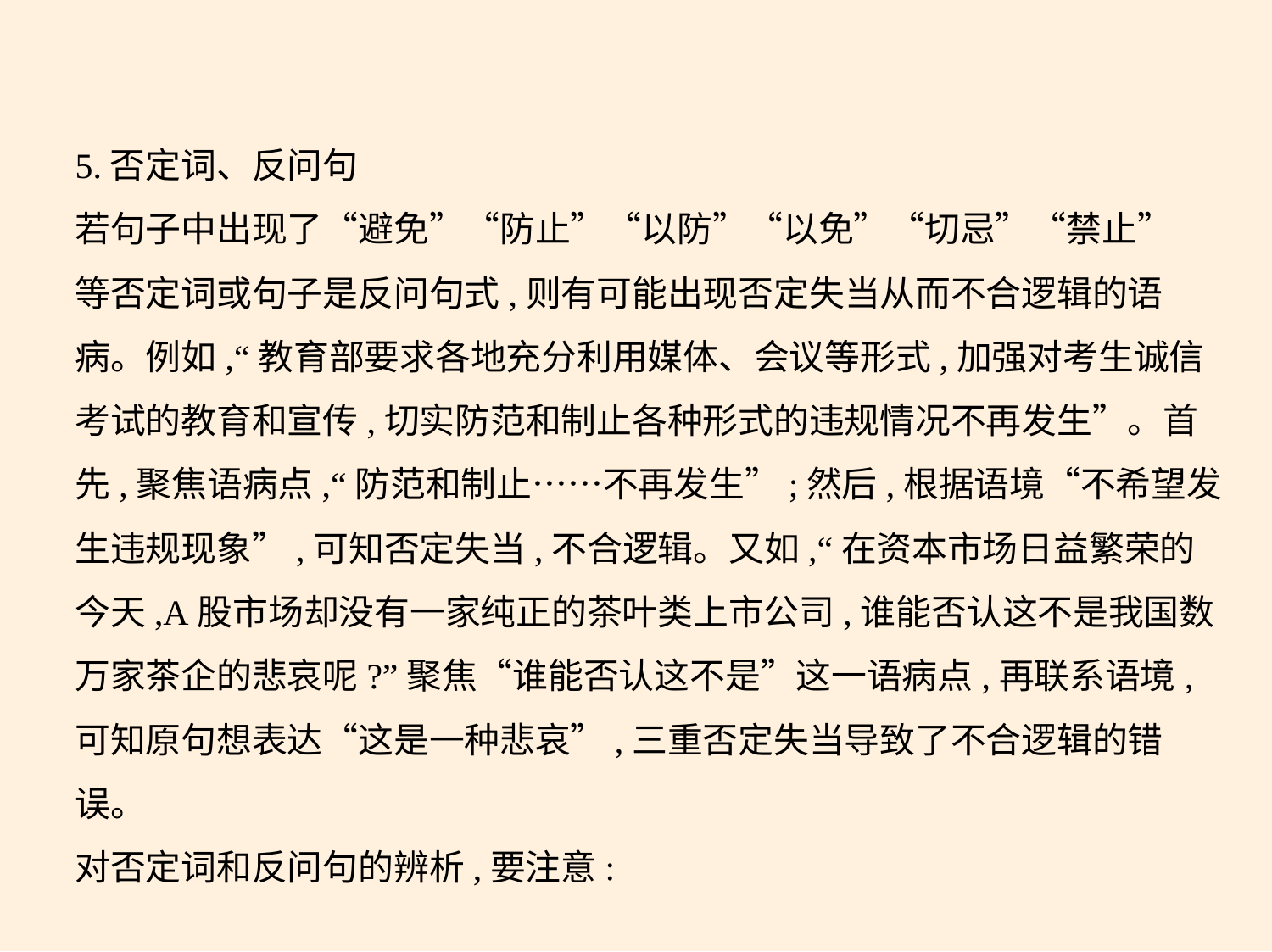

5.否定词、反问句
若句子中出现了“避免”“防止”“以防”“以免”“切忌”“禁止”
等否定词或句子是反问句式,则有可能出现否定失当从而不合逻辑的语
病。例如,“教育部要求各地充分利用媒体、会议等形式,加强对考生诚信
考试的教育和宣传,切实防范和制止各种形式的违规情况不再发生”。首
先,聚焦语病点,“防范和制止……不再发生”;然后,根据语境“不希望发
生违规现象”,可知否定失当,不合逻辑。又如,“在资本市场日益繁荣的
今天,A股市场却没有一家纯正的茶叶类上市公司,谁能否认这不是我国数
万家茶企的悲哀呢?”聚焦“谁能否认这不是”这一语病点,再联系语境,
可知原句想表达“这是一种悲哀”,三重否定失当导致了不合逻辑的错
误。
对否定词和反问句的辨析,要注意: